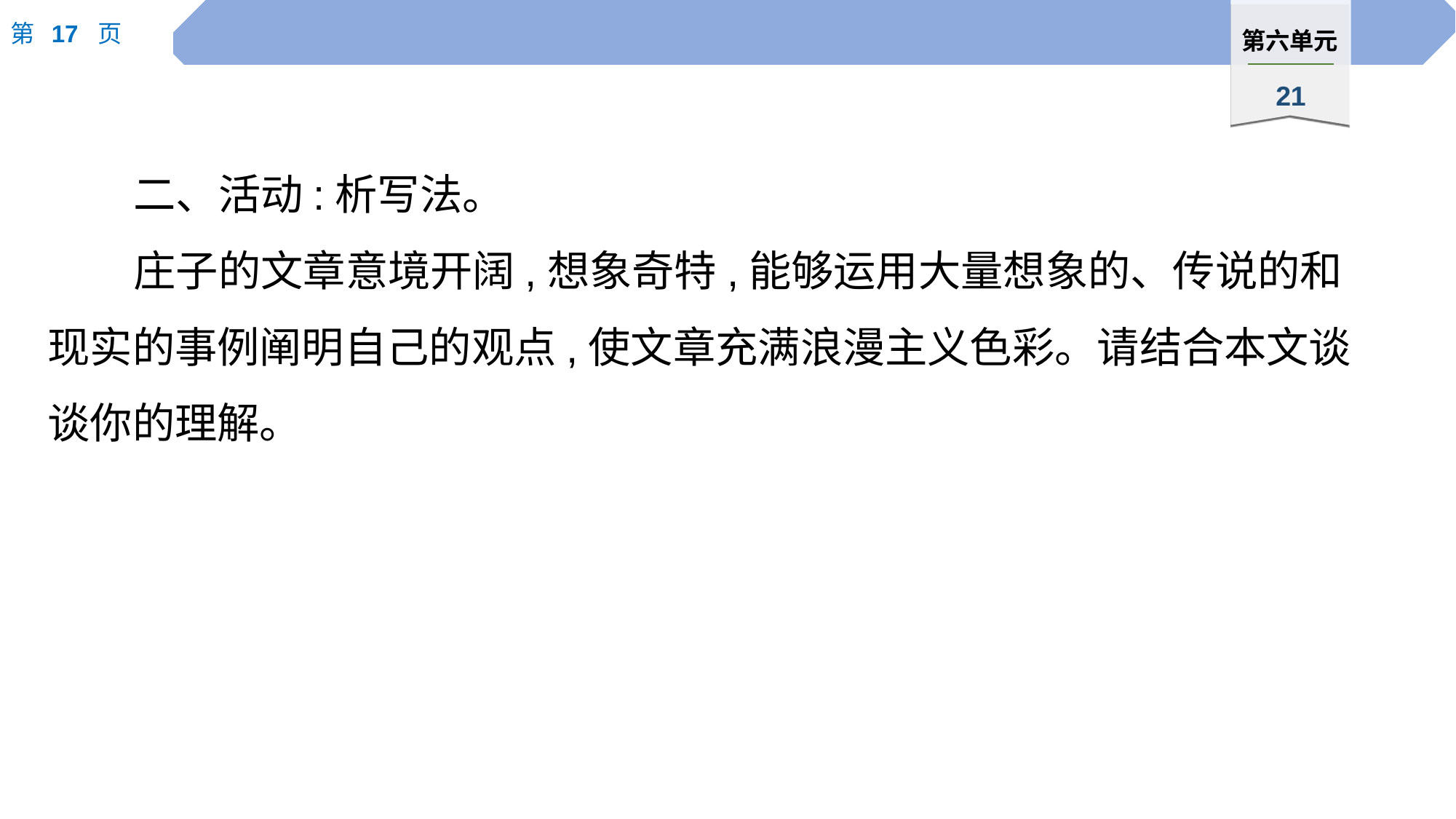

二、活动:析写法。
庄子的文章意境开阔,想象奇特,能够运用大量想象的、传说的和现实的事例阐明自己的观点,使文章充满浪漫主义色彩。请结合本文谈谈你的理解。